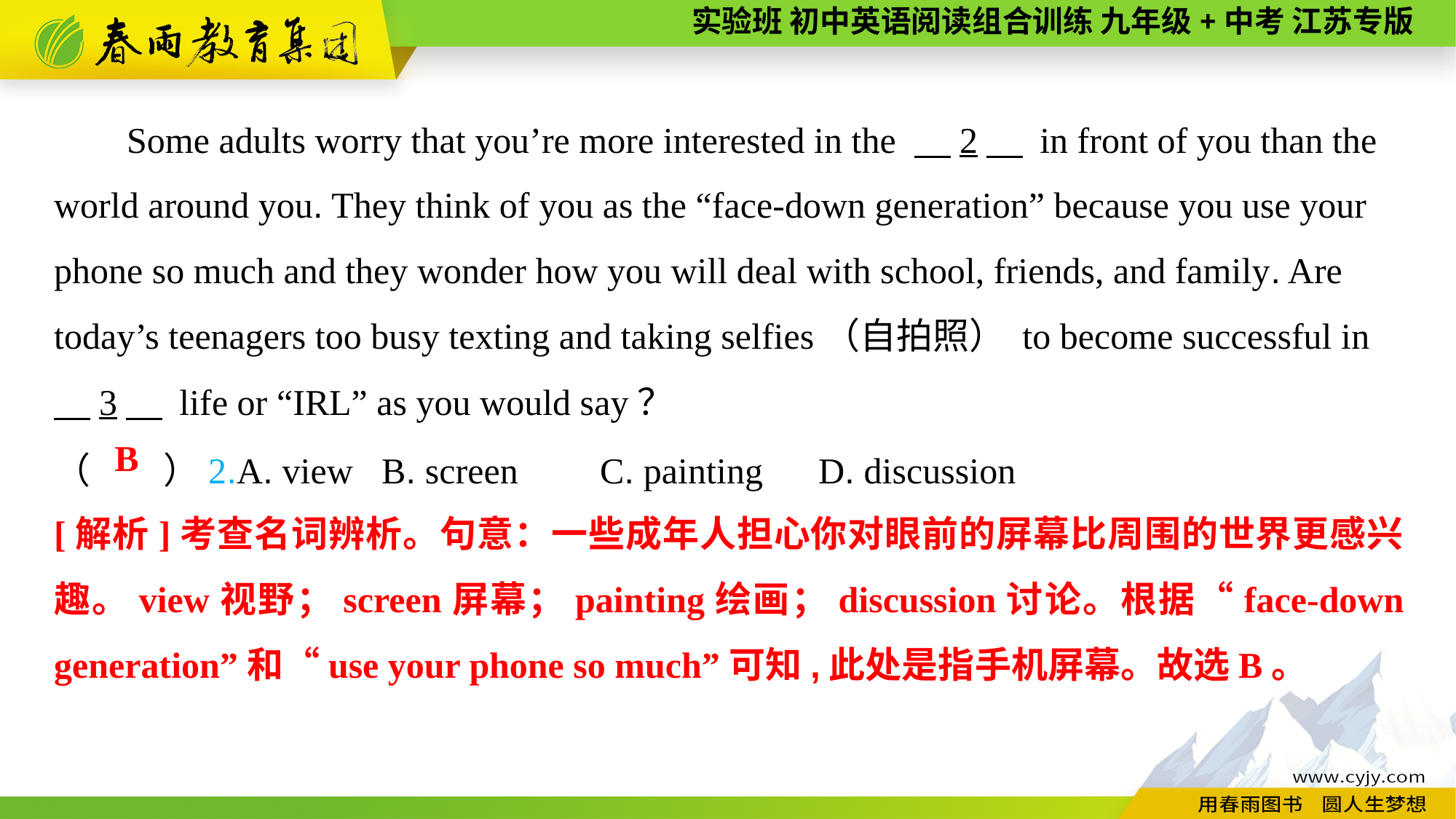

Some adults worry that you’re more interested in the 　2　 in front of you than the world around you. They think of you as the “face-down generation” because you use your phone so much and they wonder how you will deal with school, friends, and family. Are today’s teenagers too busy texting and taking selfies（自拍照） to become successful in
　3　 life or “IRL” as you would say？
（　　）2.A. view	B. screen	C. painting	D. discussion
B
[解析]考查名词辨析。句意：一些成年人担心你对眼前的屏幕比周围的世界更感兴趣。view视野；screen屏幕；painting绘画；discussion讨论。根据“face-down generation”和“use your phone so much”可知,此处是指手机屏幕。故选B。